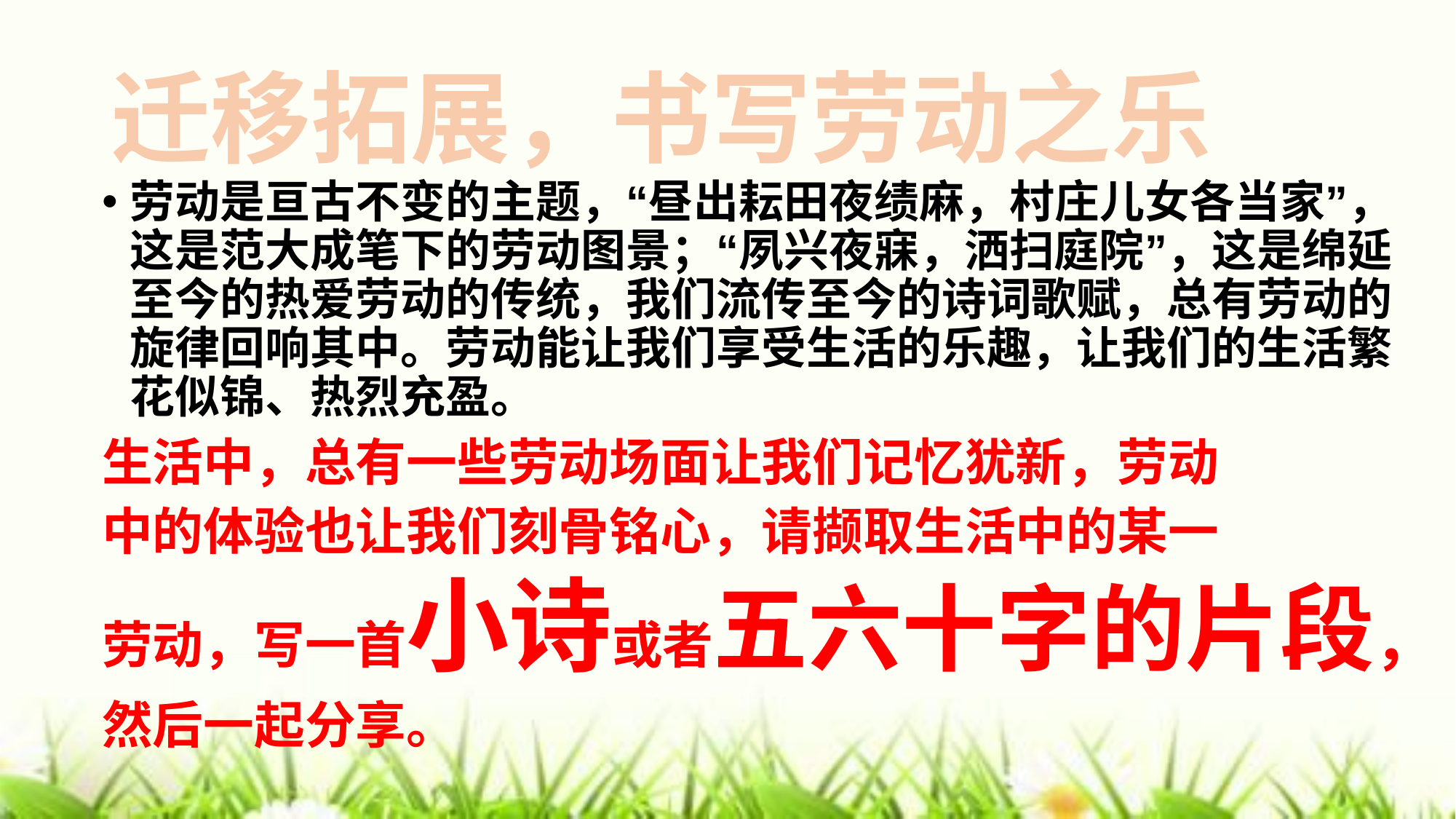

# 迁移拓展，书写劳动之乐
劳动是亘古不变的主题，“昼出耘田夜绩麻，村庄儿女各当家”，这是范大成笔下的劳动图景；“夙兴夜寐，洒扫庭院”，这是绵延至今的热爱劳动的传统，我们流传至今的诗词歌赋，总有劳动的旋律回响其中。劳动能让我们享受生活的乐趣，让我们的生活繁花似锦、热烈充盈。
生活中，总有一些劳动场面让我们记忆犹新，劳动
中的体验也让我们刻骨铭心，请撷取生活中的某一
劳动，写一首小诗或者五六十字的片段，
然后一起分享。